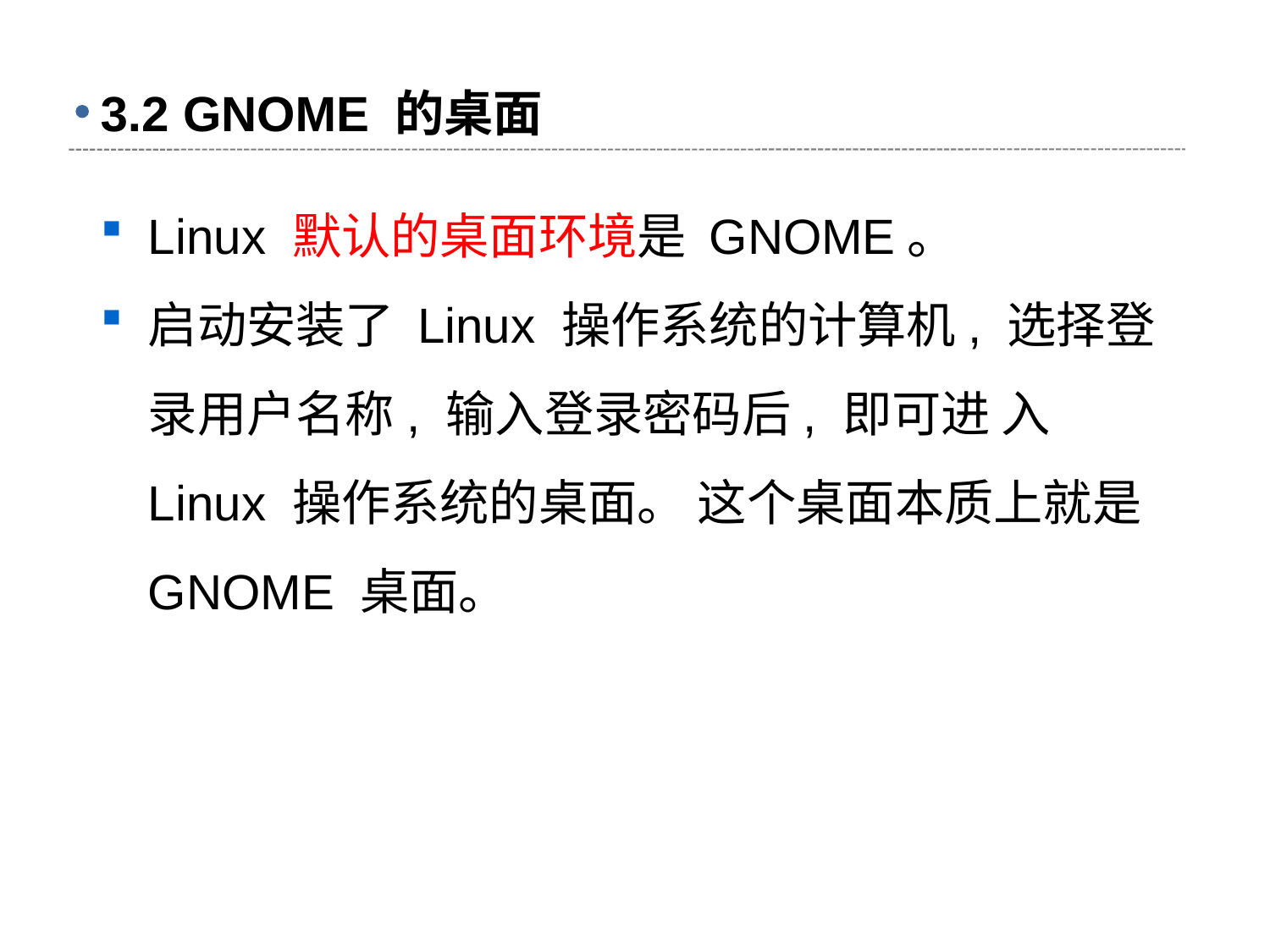

# 3.2 GNOME 的桌面
Linux 默认的桌面环境是 GNOME。
启动安装了 Linux 操作系统的计算机, 选择登录用户名称, 输入登录密码后, 即可进 入 Linux 操作系统的桌面。 这个桌面本质上就是 GNOME 桌面。